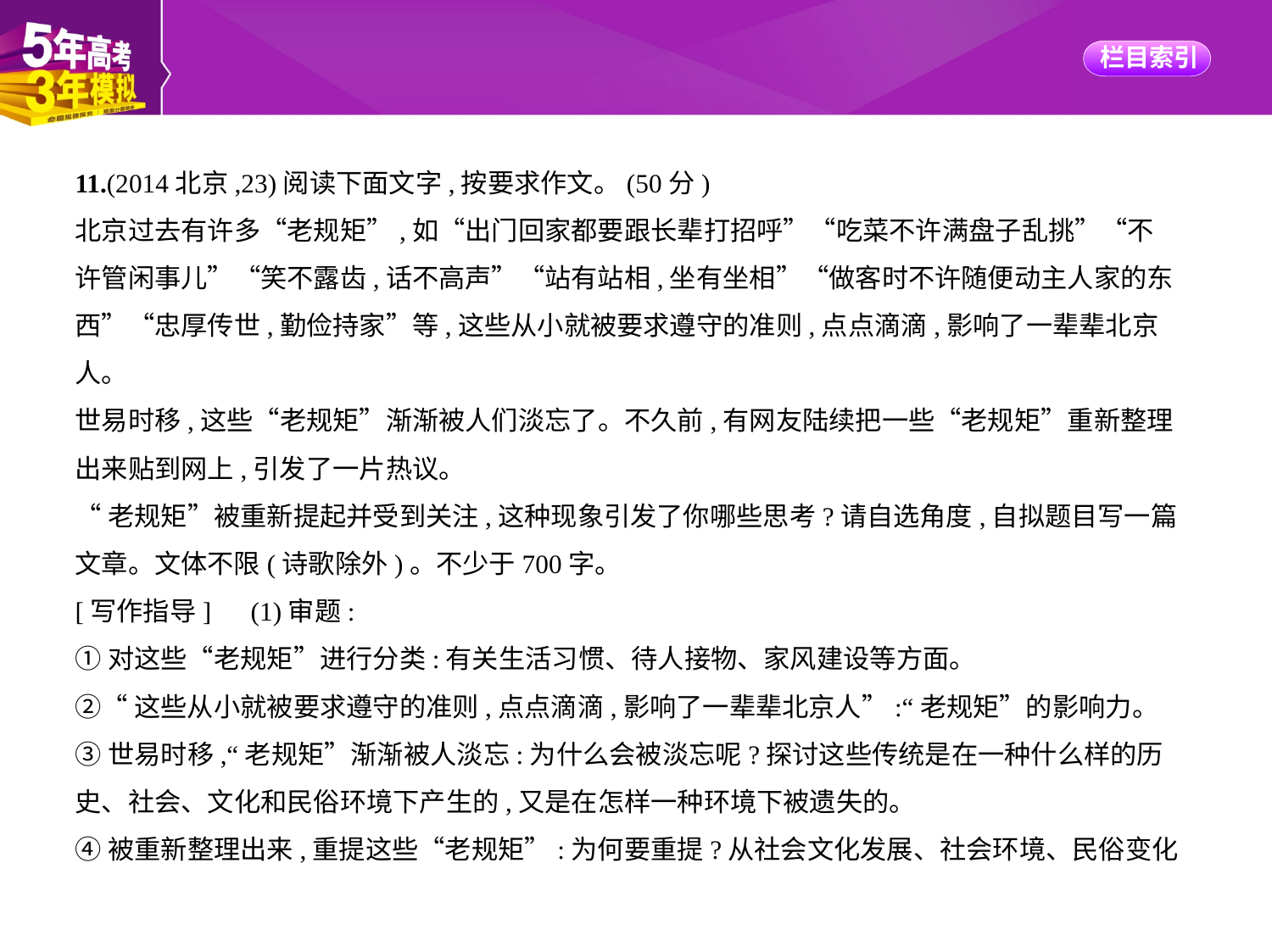

11.(2014北京,23)阅读下面文字,按要求作文。(50分)
北京过去有许多“老规矩”,如“出门回家都要跟长辈打招呼”“吃菜不许满盘子乱挑”“不
许管闲事儿”“笑不露齿,话不高声”“站有站相,坐有坐相”“做客时不许随便动主人家的东
西”“忠厚传世,勤俭持家”等,这些从小就被要求遵守的准则,点点滴滴,影响了一辈辈北京
人。
世易时移,这些“老规矩”渐渐被人们淡忘了。不久前,有网友陆续把一些“老规矩”重新整理
出来贴到网上,引发了一片热议。
“老规矩”被重新提起并受到关注,这种现象引发了你哪些思考?请自选角度,自拟题目写一篇
文章。文体不限(诗歌除外)。不少于700字。
[写作指导]　(1)审题:
①对这些“老规矩”进行分类:有关生活习惯、待人接物、家风建设等方面。
②“这些从小就被要求遵守的准则,点点滴滴,影响了一辈辈北京人”:“老规矩”的影响力。
③世易时移,“老规矩”渐渐被人淡忘:为什么会被淡忘呢?探讨这些传统是在一种什么样的历
史、社会、文化和民俗环境下产生的,又是在怎样一种环境下被遗失的。
④被重新整理出来,重提这些“老规矩”:为何要重提?从社会文化发展、社会环境、民俗变化